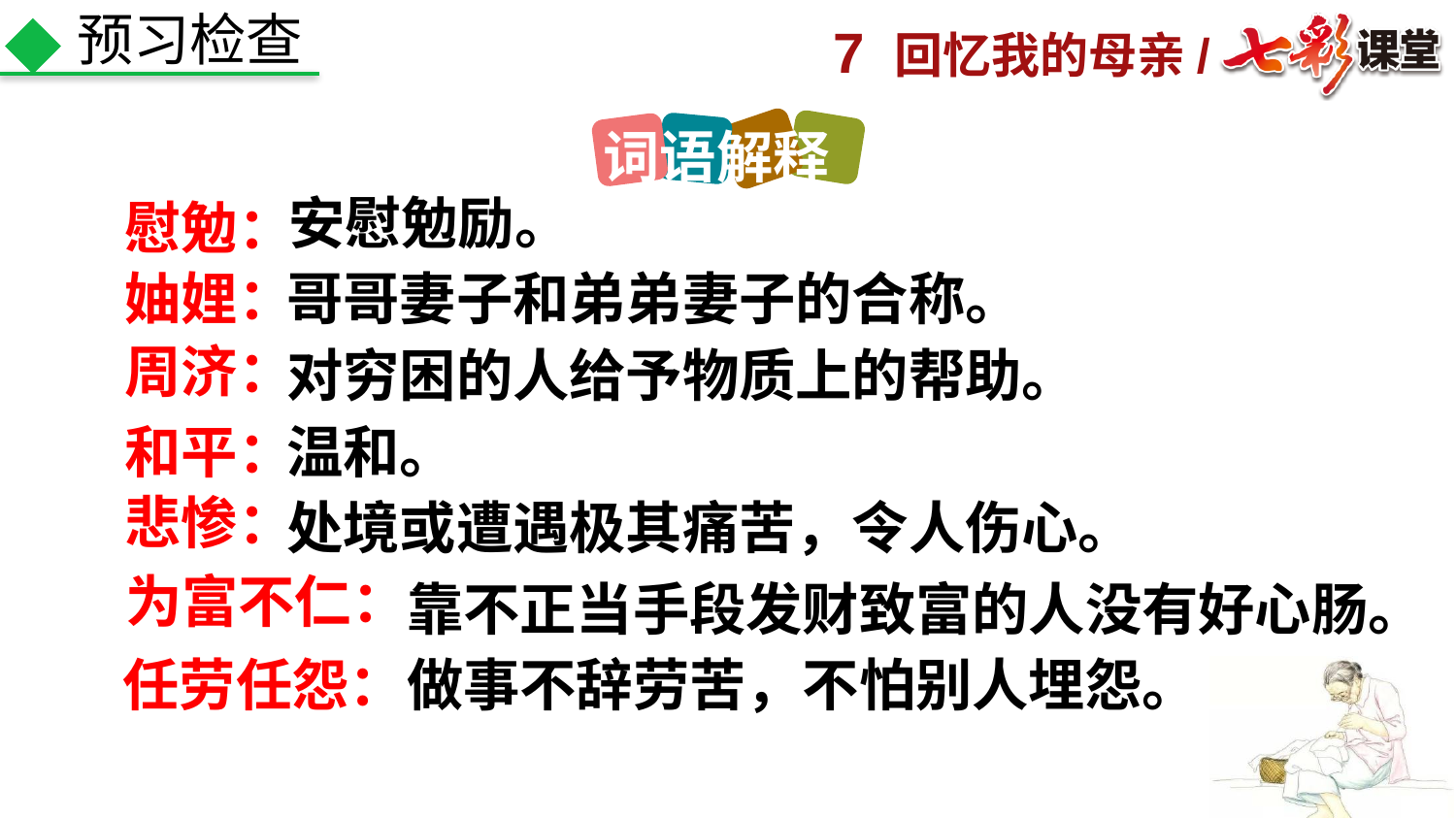

预习检查

词语解释

安慰勉励。
慰勉：
妯娌：
哥哥妻子和弟弟妻子的合称。
周济：
对穷困的人给予物质上的帮助。
温和。
和平：
悲惨：
处境或遭遇极其痛苦，令人伤心。
为富不仁：
靠不正当手段发财致富的人没有好心肠。
任劳任怨：
做事不辞劳苦，不怕别人埋怨。